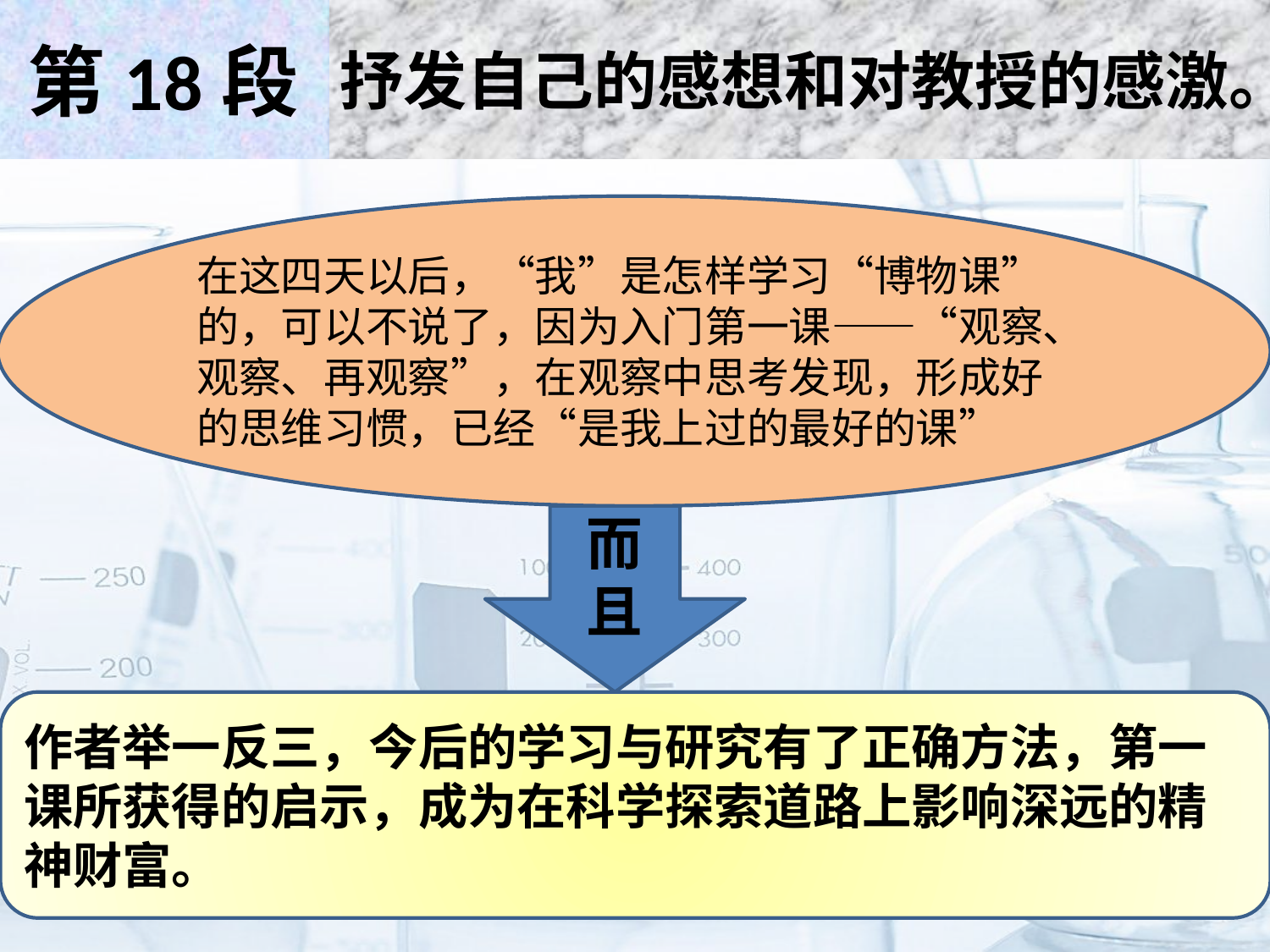

第18段
# 抒发自己的感想和对教授的感激。
在这四天以后，“我”是怎样学习“博物课”的，可以不说了，因为入门第一课——“观察、观察、再观察”，在观察中思考发现，形成好的思维习惯，已经“是我上过的最好的课”
而且
作者举一反三，今后的学习与研究有了正确方法，第一课所获得的启示，成为在科学探索道路上影响深远的精神财富。